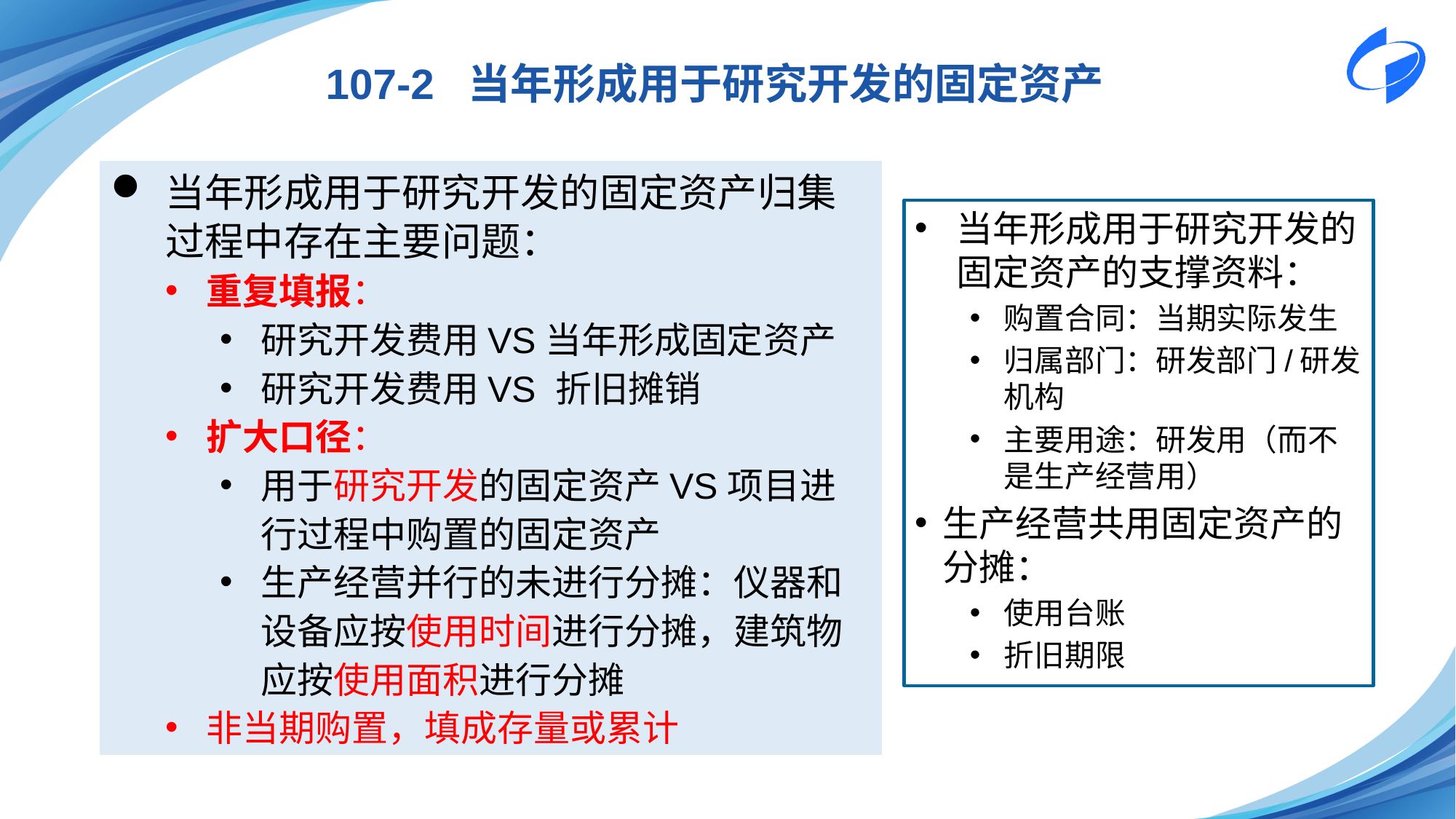

107-2  当年形成用于研究开发的固定资产
当年形成用于研究开发的固定资产归集过程中存在主要问题：
重复填报：
研究开发费用VS当年形成固定资产
研究开发费用VS 折旧摊销
扩大口径：
用于研究开发的固定资产VS项目进行过程中购置的固定资产
生产经营并行的未进行分摊：仪器和设备应按使用时间进行分摊，建筑物应按使用面积进行分摊
非当期购置，填成存量或累计
当年形成用于研究开发的固定资产的支撑资料：
购置合同：当期实际发生
归属部门：研发部门/研发机构
主要用途：研发用（而不是生产经营用）
生产经营共用固定资产的分摊：
使用台账
折旧期限
51